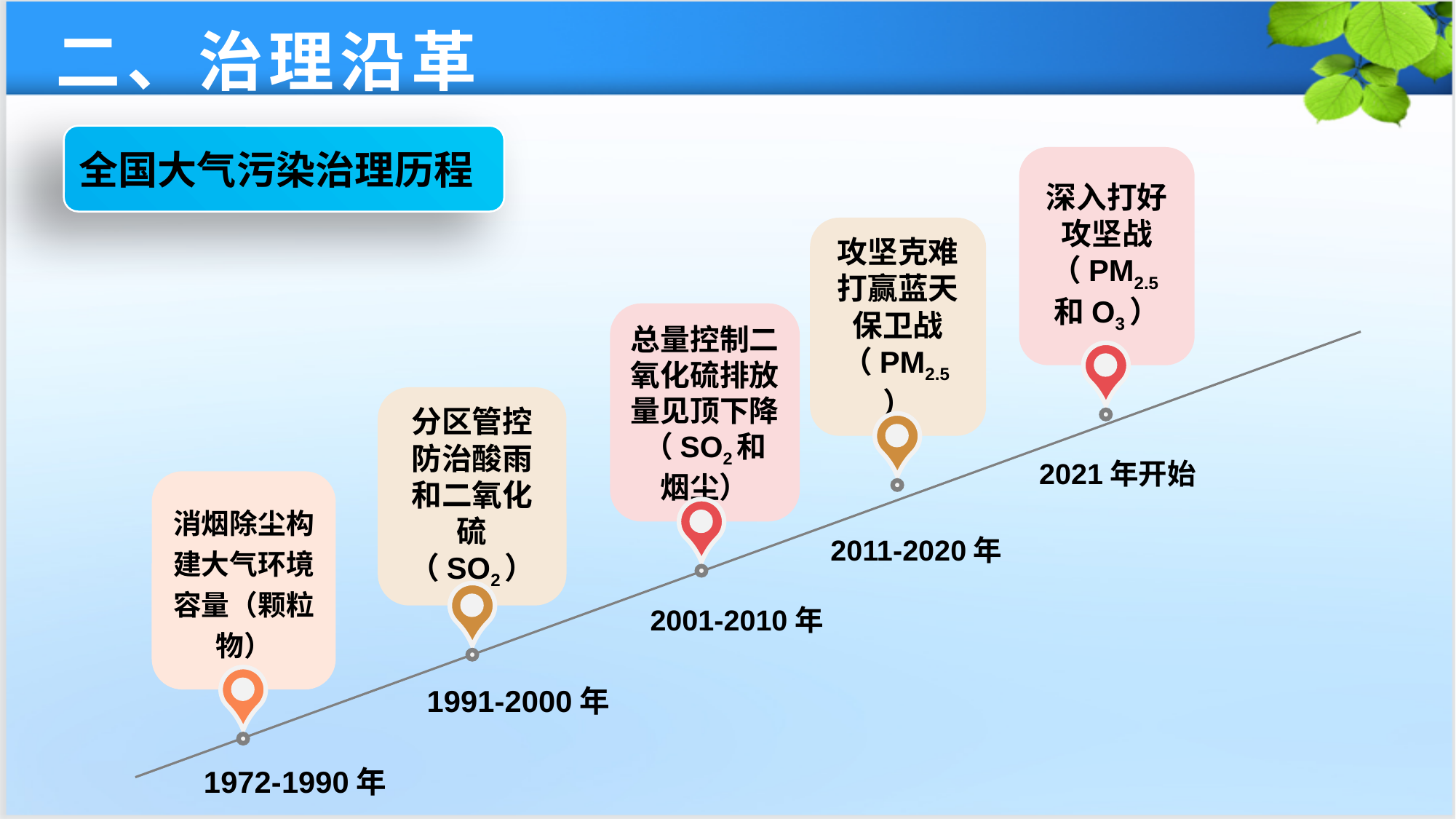

二、治理沿革
全国大气污染治理历程
深入打好攻坚战（PM2.5和O3）

攻坚克难打赢蓝天保卫战（PM2.5）

总量控制二氧化硫排放量见顶下降（SO2和烟尘）

分区管控防治酸雨和二氧化硫（SO2）

2021年开始
消烟除尘构建大气环境容量（颗粒物）

2011-2020年
2001-2010年
1991-2000年
1972-1990年